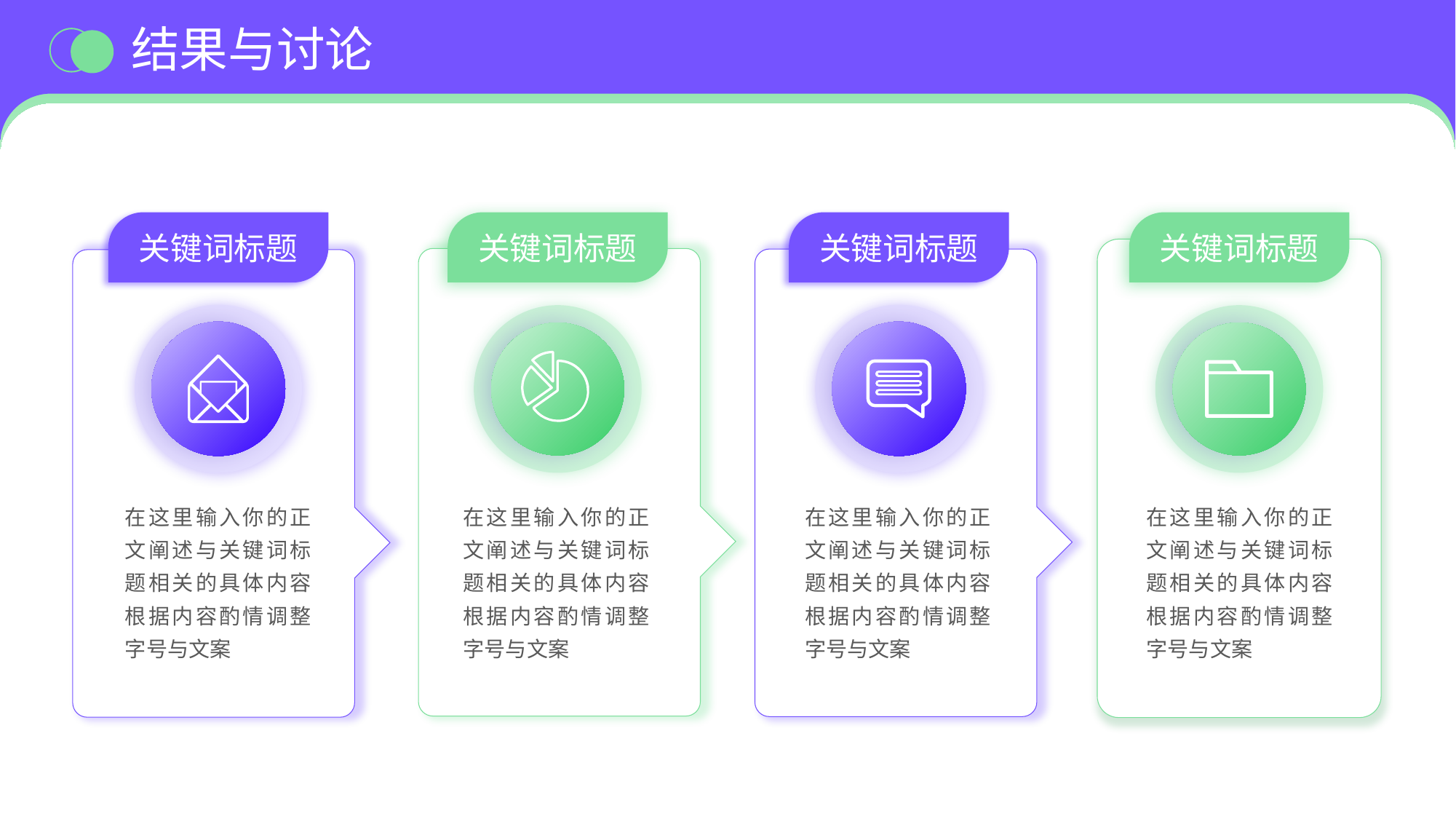

结果与讨论
关键词标题

在这里输入你的正文阐述与关键词标题相关的具体内容根据内容酌情调整字号与文案
关键词标题

在这里输入你的正文阐述与关键词标题相关的具体内容根据内容酌情调整字号与文案
关键词标题

在这里输入你的正文阐述与关键词标题相关的具体内容根据内容酌情调整字号与文案
关键词标题

在这里输入你的正文阐述与关键词标题相关的具体内容根据内容酌情调整字号与文案